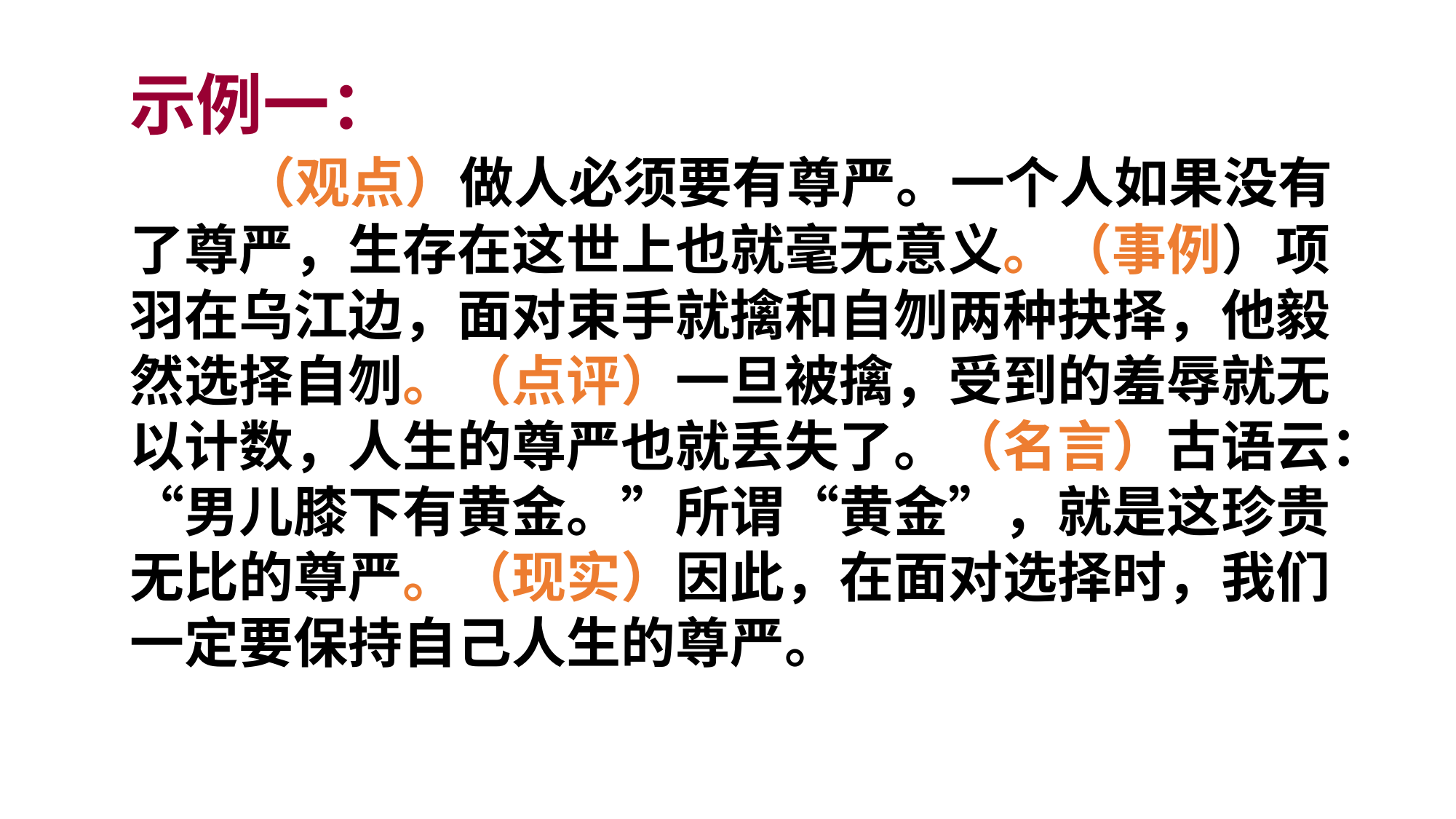

示例一：
       （观点）做人必须要有尊严。一个人如果没有了尊严，生存在这世上也就毫无意义。（事例）项羽在乌江边，面对束手就擒和自刎两种抉择，他毅然选择自刎。（点评）一旦被擒，受到的羞辱就无以计数，人生的尊严也就丢失了。（名言）古语云：“男儿膝下有黄金。”所谓“黄金”，就是这珍贵无比的尊严。（现实）因此，在面对选择时，我们一定要保持自己人生的尊严。